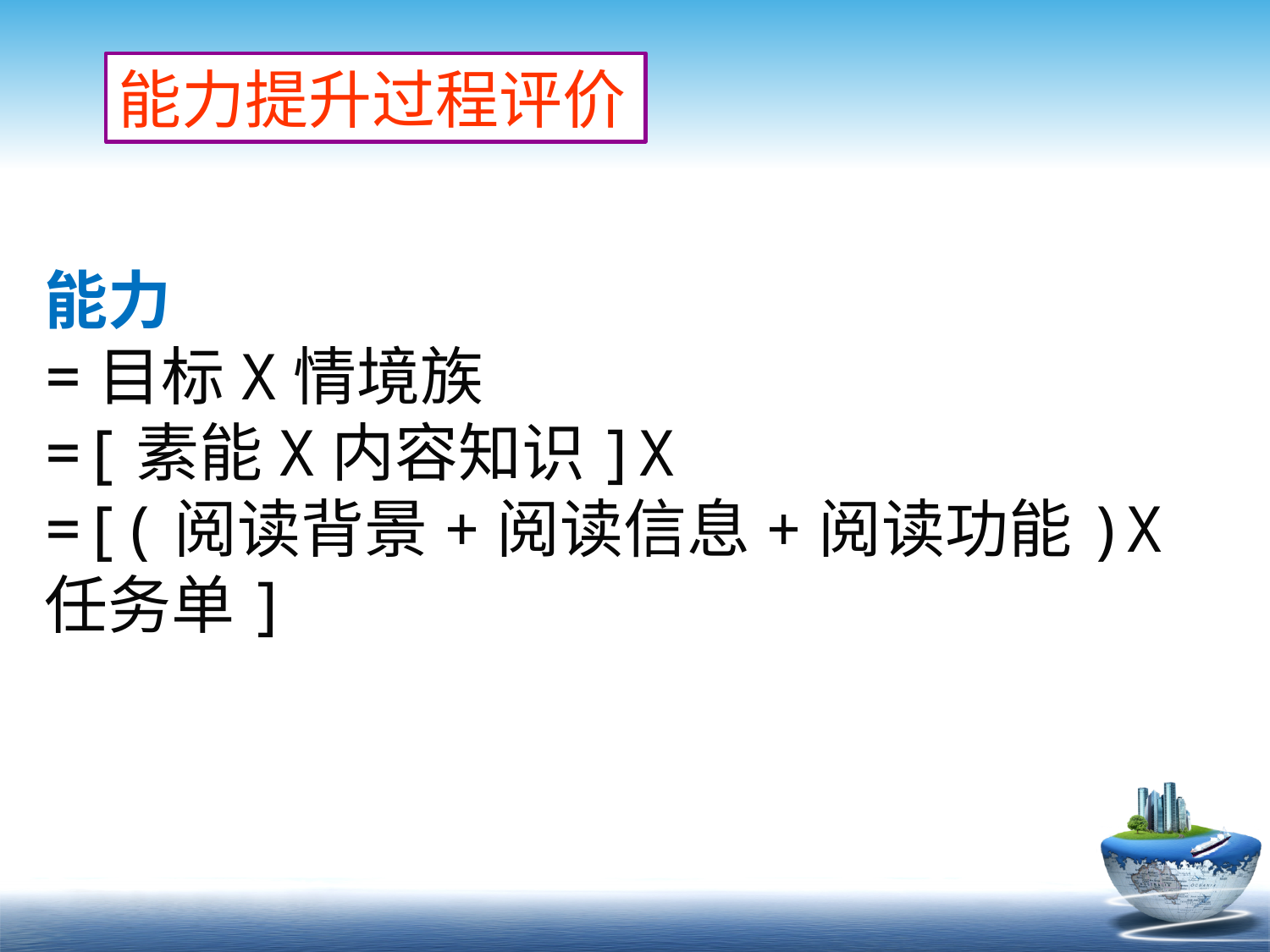

能力提升过程评价
能力
=目标X情境族
=[素能X内容知识]X
=[(阅读背景+阅读信息+阅读功能)X任务单]